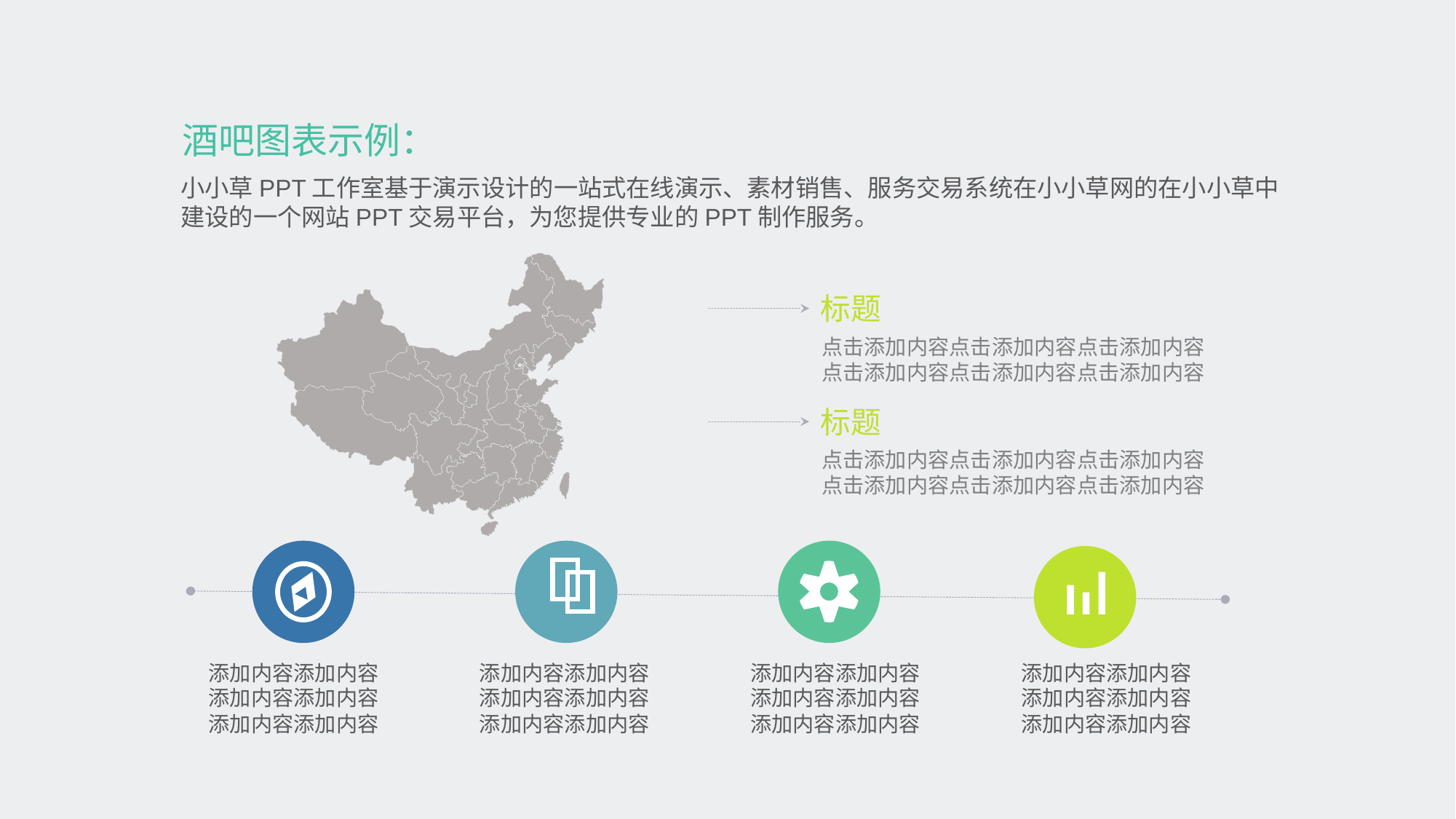

酒吧图表示例：
小小草PPT工作室基于演示设计的一站式在线演示、素材销售、服务交易系统在小小草网的在小小草中建设的一个网站PPT交易平台，为您提供专业的PPT制作服务。

标题
点击添加内容点击添加内容点击添加内容
点击添加内容点击添加内容点击添加内容
标题
点击添加内容点击添加内容点击添加内容
点击添加内容点击添加内容点击添加内容

添加内容添加内容
添加内容添加内容
添加内容添加内容
添加内容添加内容
添加内容添加内容
添加内容添加内容
添加内容添加内容
添加内容添加内容
添加内容添加内容
添加内容添加内容
添加内容添加内容
添加内容添加内容